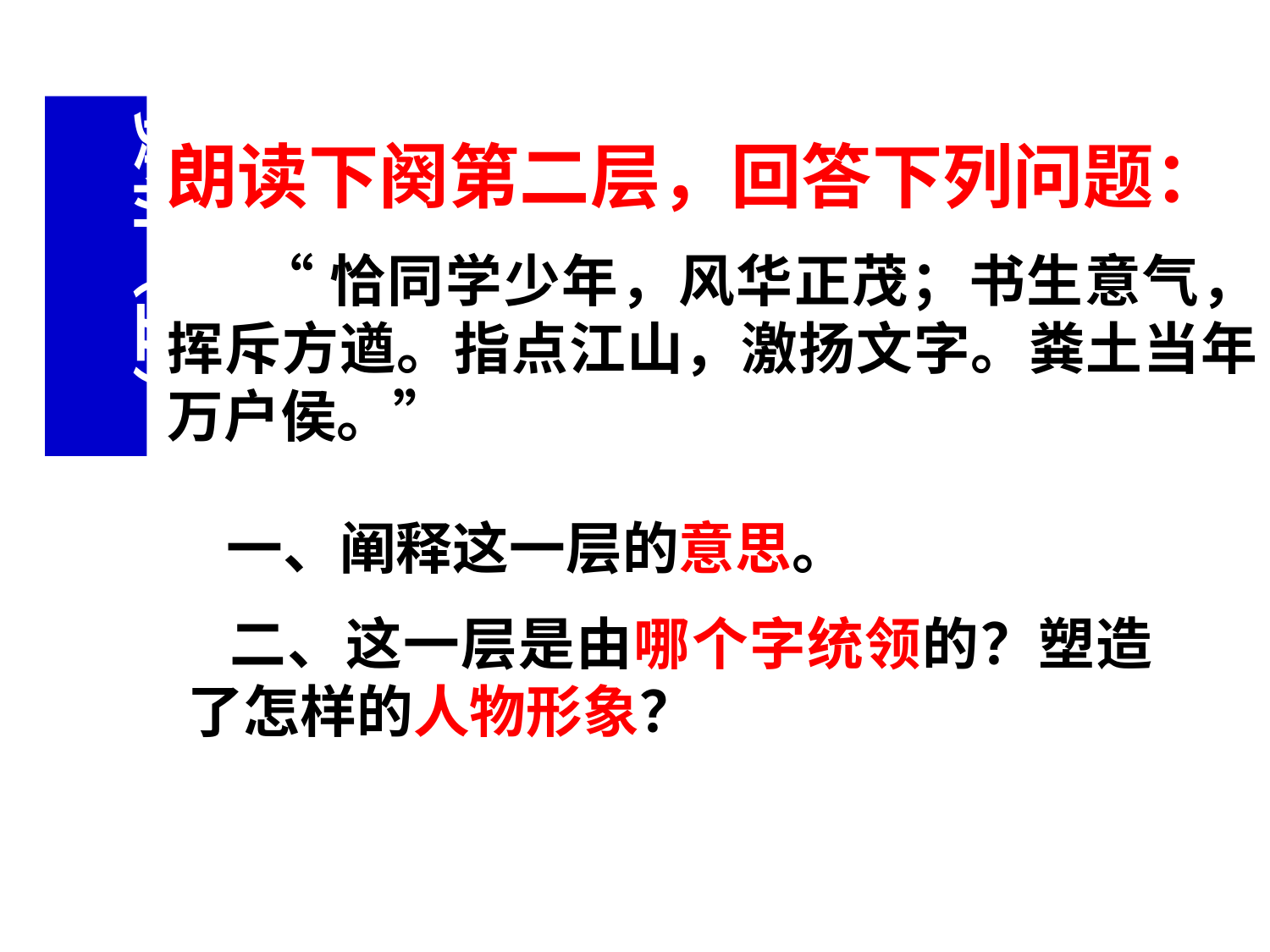

赏析（五）
朗读下阕第二层，回答下列问题：
        “恰同学少年，风华正茂；书生意气，挥斥方遒。指点江山，激扬文字。粪土当年万户侯。”

  一、阐释这一层的意思。
  二、这一层是由哪个字统领的？塑造了怎样的人物形象？
44